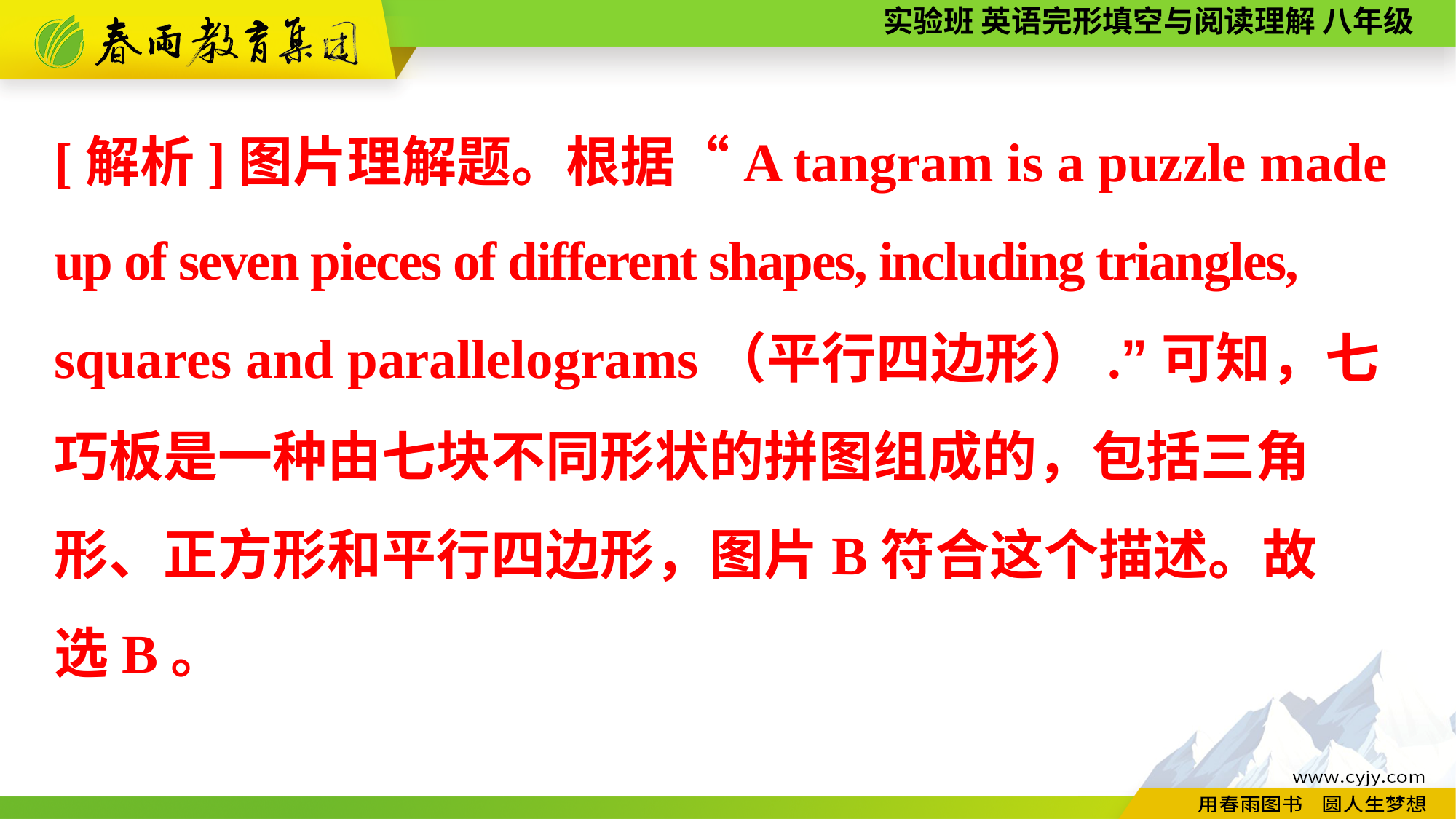

[解析]图片理解题。根据“A tangram is a puzzle made up of seven pieces of different shapes, including triangles,
squares and parallelograms（平行四边形）.”可知，七巧板是一种由七块不同形状的拼图组成的，包括三角形、正方形和平行四边形，图片B符合这个描述。故
选B。